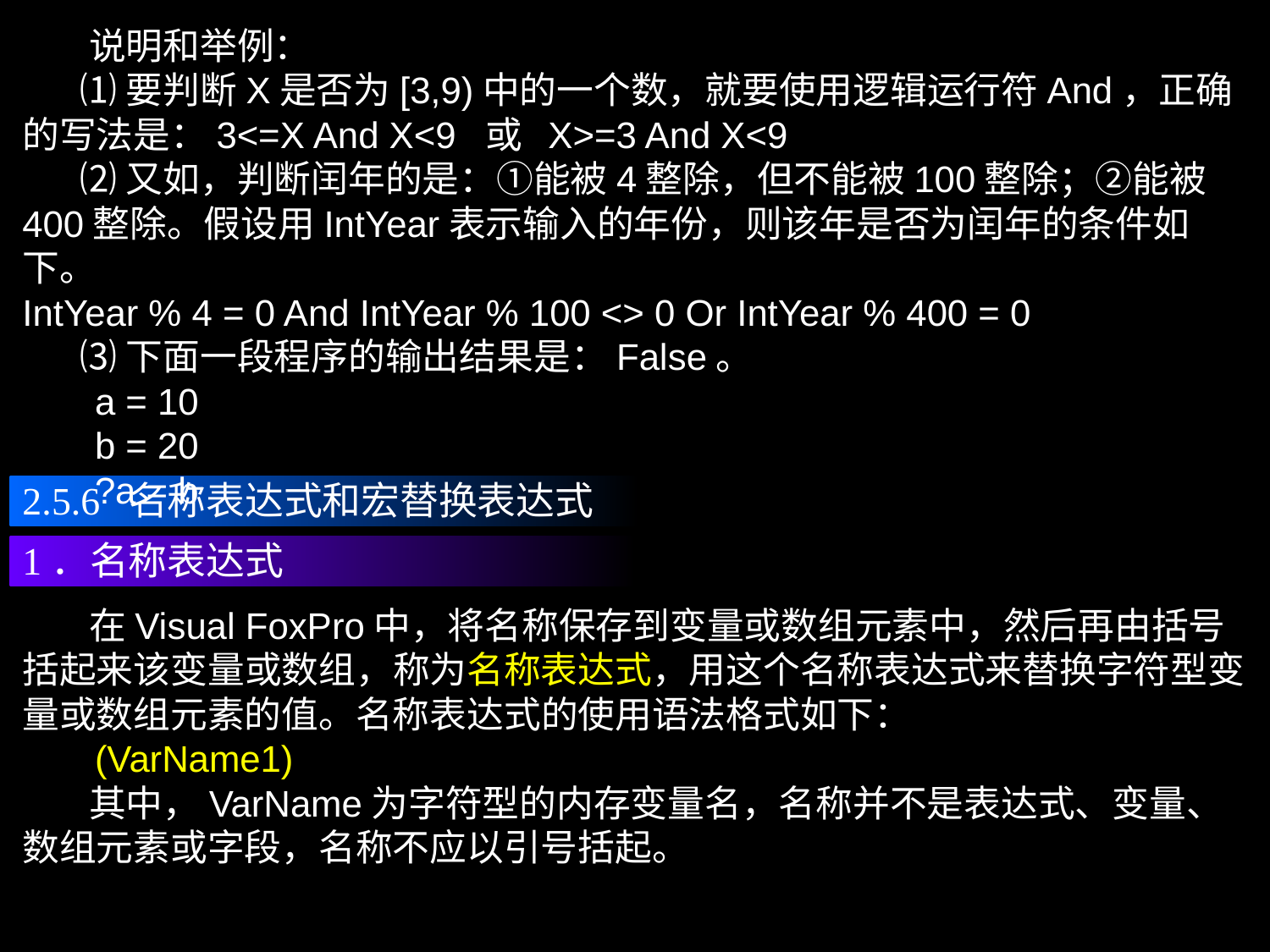

说明和举例：
       ⑴要判断X是否为[3,9)中的一个数，就要使用逻辑运行符And，正确的写法是：3<=X And X<9  或  X>=3 And X<9
       ⑵又如，判断闰年的是：①能被4整除，但不能被100整除；②能被400整除。假设用IntYear表示输入的年份，则该年是否为闰年的条件如下。
IntYear % 4 = 0 And IntYear % 100 <> 0 Or IntYear % 400 = 0
       ⑶下面一段程序的输出结果是：False。
       a = 10
       b = 20
       ?a = b
2.5.6  名称表达式和宏替换表达式
1．名称表达式
       在Visual FoxPro中，将名称保存到变量或数组元素中，然后再由括号括起来该变量或数组，称为名称表达式，用这个名称表达式来替换字符型变量或数组元素的值。名称表达式的使用语法格式如下：
       (VarName1)
       其中，VarName为字符型的内存变量名，名称并不是表达式、变量、数组元素或字段，名称不应以引号括起。